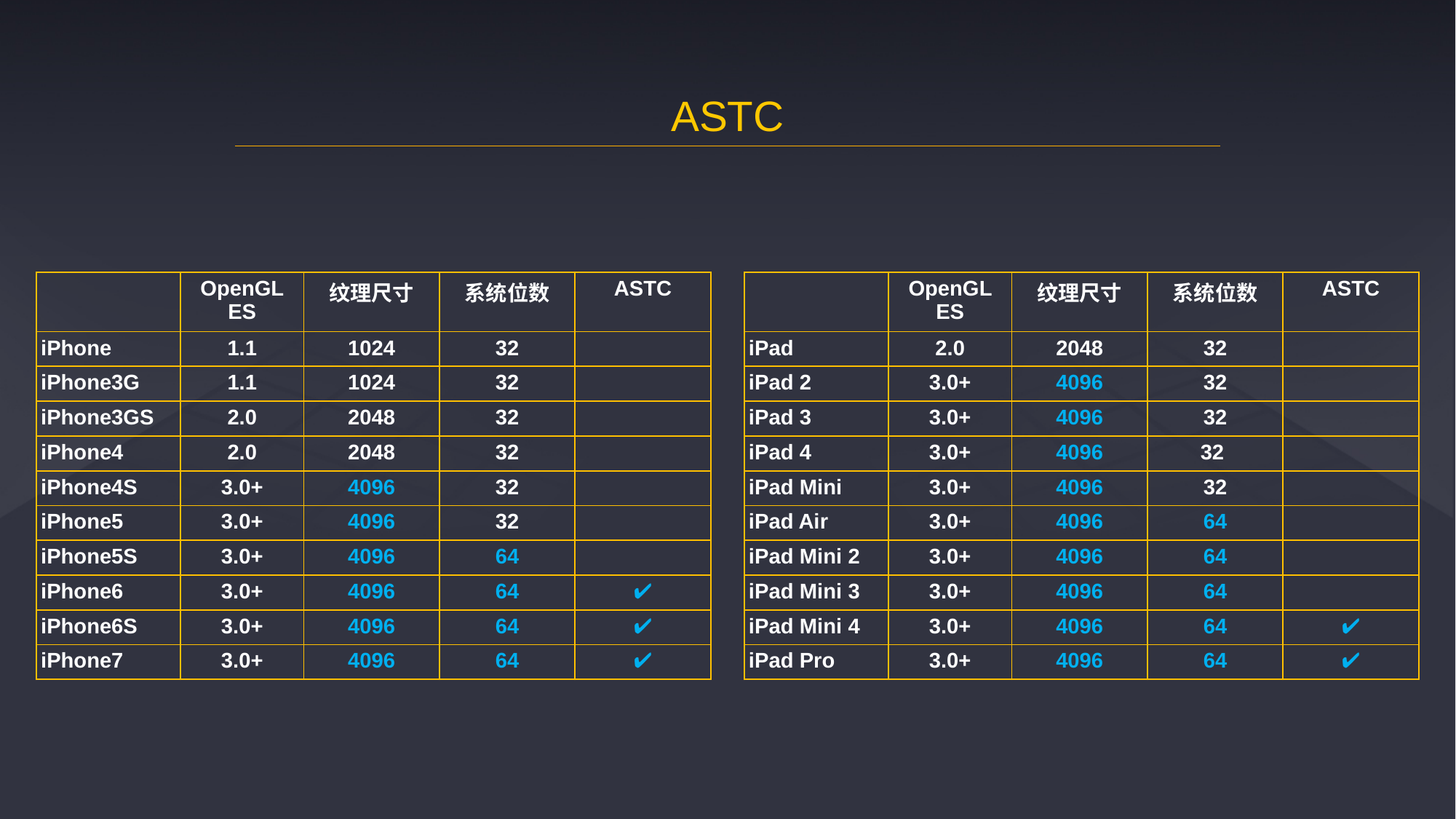

ASTC

|  | OpenGL ES | 纹理尺寸 | 系统位数 | ASTC |
| --- | --- | --- | --- | --- |
| iPhone | 1.1 | 1024 | 32 |  |
| iPhone3G | 1.1 | 1024 | 32 |  |
| iPhone3GS | 2.0 | 2048 | 32 |  |
| iPhone4 | 2.0 | 2048 | 32 |  |
| iPhone4S | 3.0+ | 4096 | 32 |  |
| iPhone5 | 3.0+ | 4096 | 32 |  |
| iPhone5S | 3.0+ | 4096 | 64 |  |
| iPhone6 | 3.0+ | 4096 | 64 | ✔ |
| iPhone6S | 3.0+ | 4096 | 64 | ✔ |
| iPhone7 | 3.0+ | 4096 | 64 | ✔ |
|  | OpenGL ES | 纹理尺寸 | 系统位数 | ASTC |
| --- | --- | --- | --- | --- |
| iPad | 2.0 | 2048 | 32 |  |
| iPad 2 | 3.0+ | 4096 | 32 |  |
| iPad 3 | 3.0+ | 4096 | 32 |  |
| iPad 4 | 3.0+ | 4096 | 32 |  |
| iPad Mini | 3.0+ | 4096 | 32 |  |
| iPad Air | 3.0+ | 4096 | 64 |  |
| iPad Mini 2 | 3.0+ | 4096 | 64 |  |
| iPad Mini 3 | 3.0+ | 4096 | 64 |  |
| iPad Mini 4 | 3.0+ | 4096 | 64 | ✔ |
| iPad Pro | 3.0+ | 4096 | 64 | ✔ |